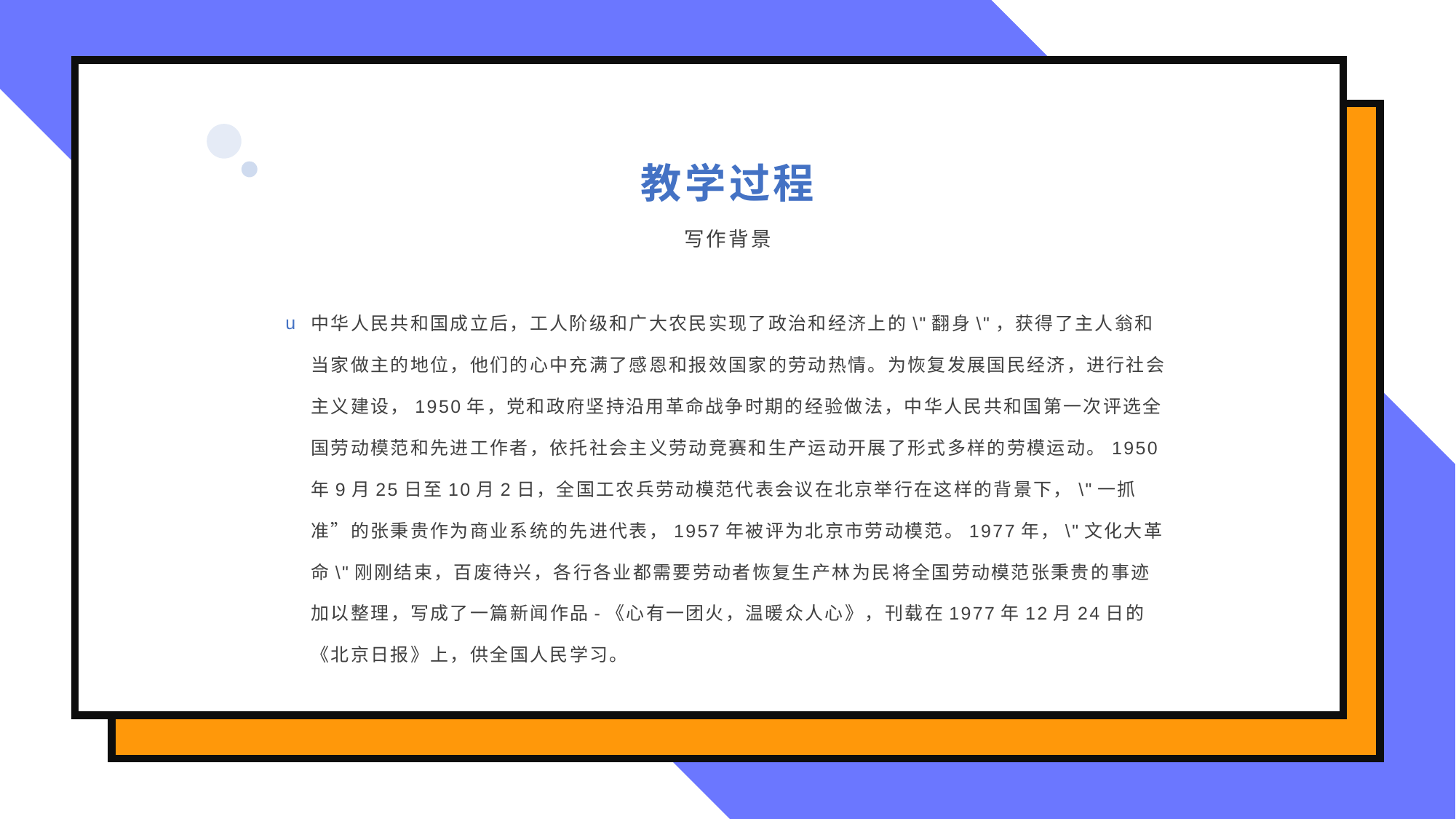

教学过程

写作背景
中华人民共和国成立后，工人阶级和广大农民实现了政治和经济上的\"翻身\"，获得了主人翁和当家做主的地位，他们的心中充满了感恩和报效国家的劳动热情。为恢复发展国民经济，进行社会主义建设，1950年，党和政府坚持沿用革命战争时期的经验做法，中华人民共和国第一次评选全国劳动模范和先进工作者，依托社会主义劳动竞赛和生产运动开展了形式多样的劳模运动。1950年9月25日至10月2日，全国工农兵劳动模范代表会议在北京举行在这样的背景下，\"一抓准”的张秉贵作为商业系统的先进代表，1957年被评为北京市劳动模范。1977年，\"文化大革命\"刚刚结束，百废待兴，各行各业都需要劳动者恢复生产林为民将全国劳动模范张秉贵的事迹加以整理，写成了一篇新闻作品-《心有一团火，温暖众人心》，刊载在1977年12月24日的《北京日报》上，供全国人民学习。